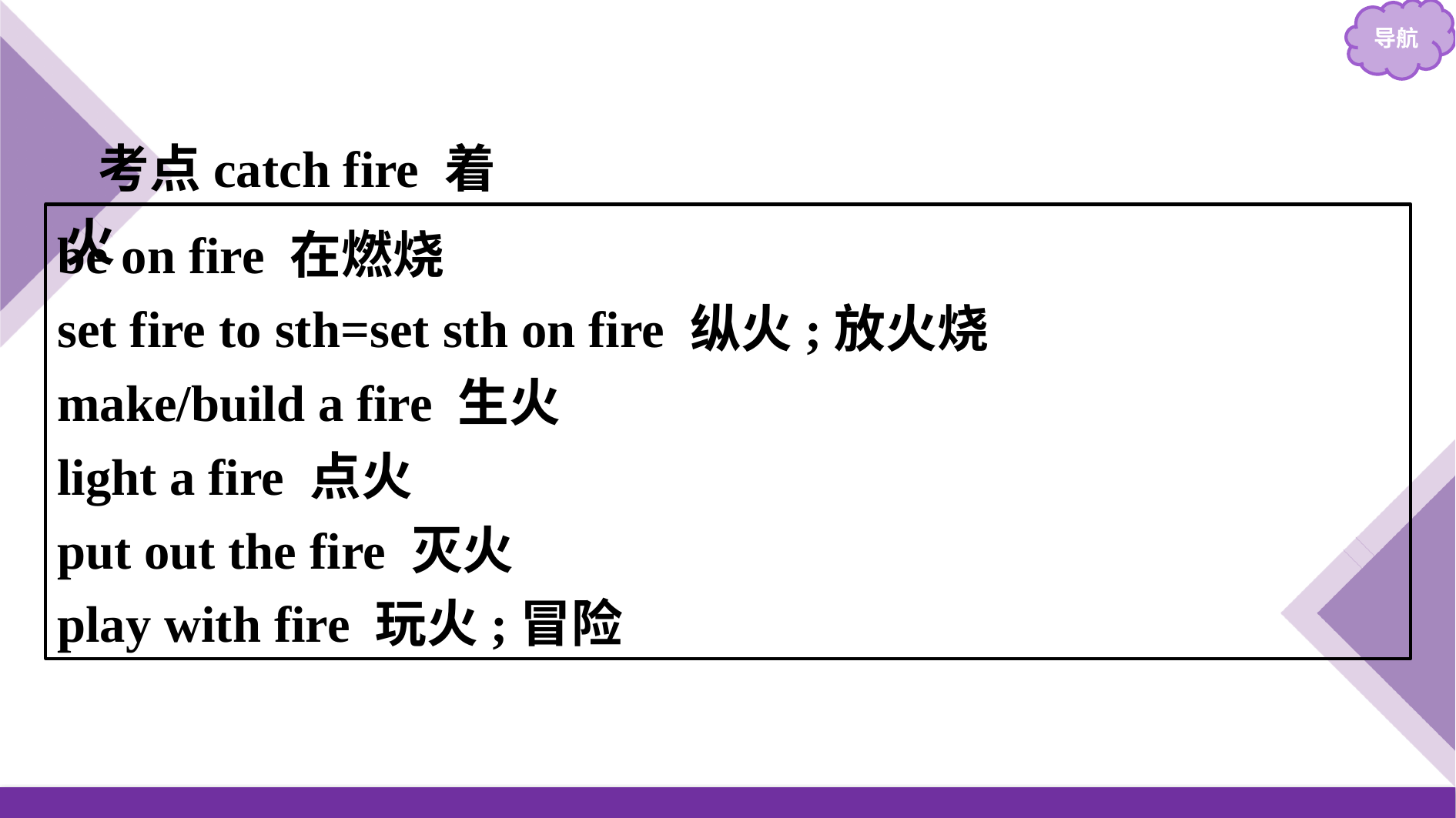

考点catch fire 着火
be on fire 在燃烧
set fire to sth=set sth on fire 纵火;放火烧
make/build a fire 生火
light a fire 点火
put out the fire 灭火
play with fire 玩火;冒险